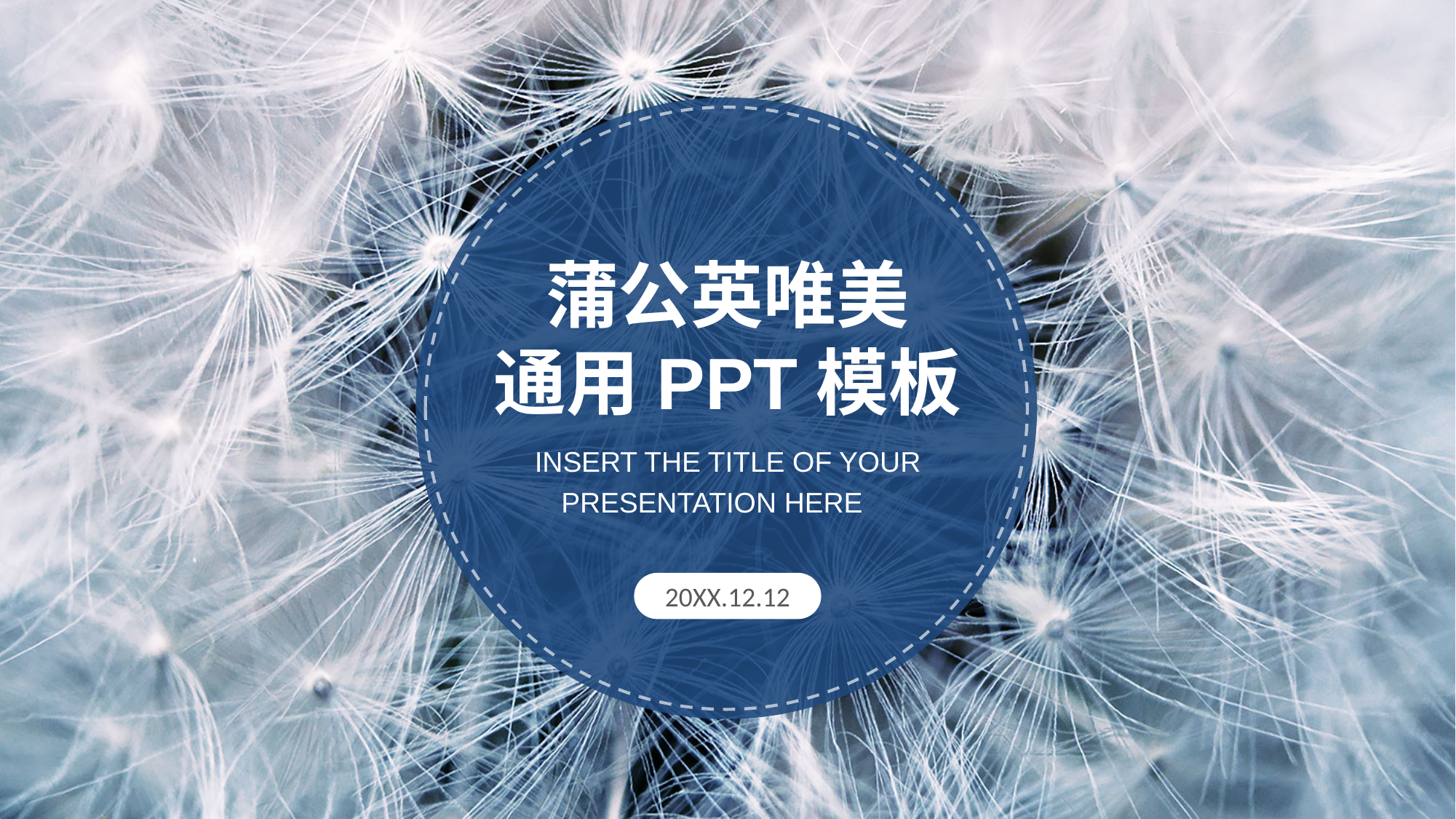

蒲公英唯美
通用PPT模板
INSERT THE TITLE OF YOUR
PRESENTATION HERE
20XX.12.12